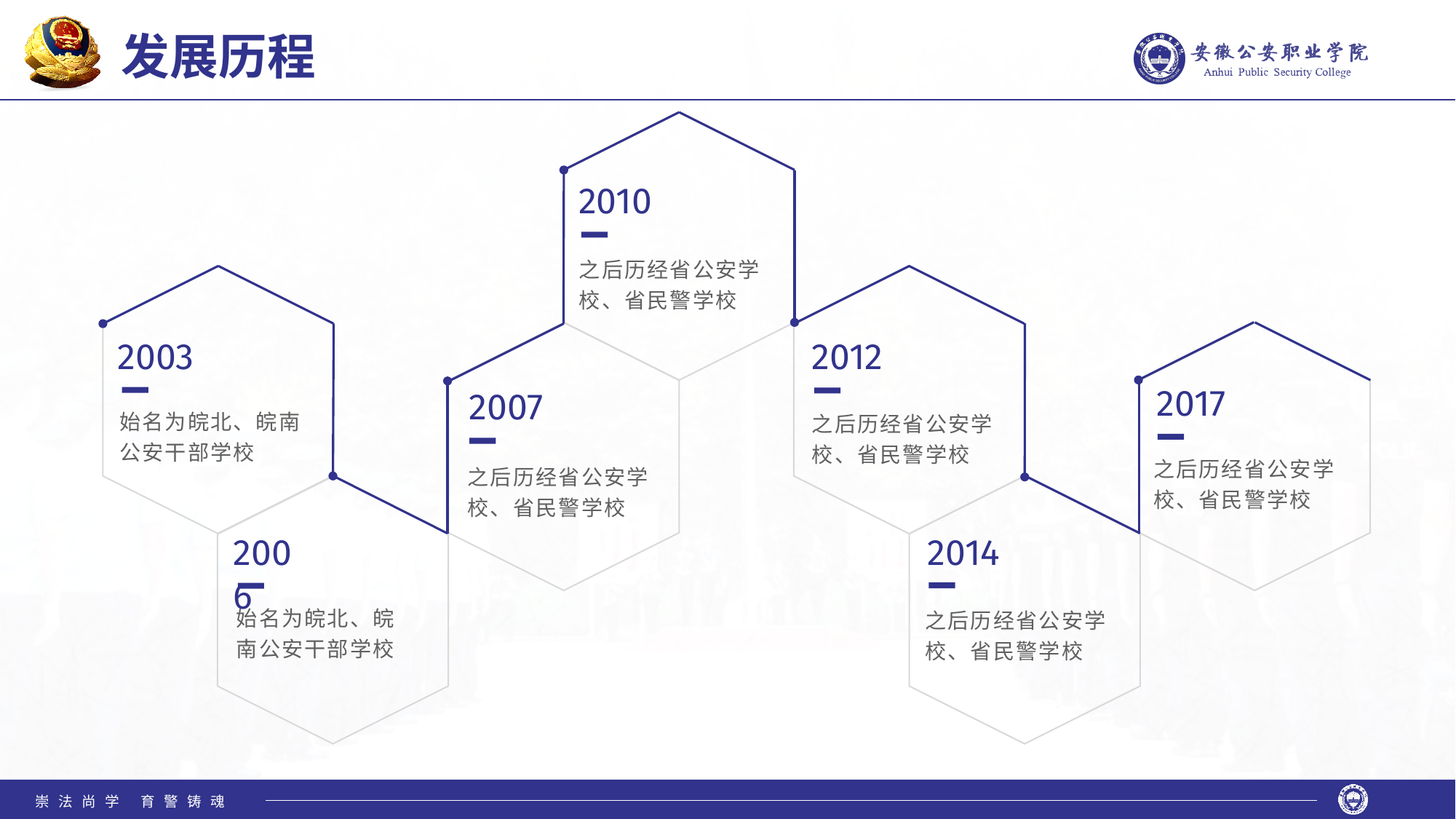

发展历程

2010

之后历经省公安学校、省民警学校

2003
2012

2017
2007

始名为皖北、皖南公安干部学校
之后历经省公安学校、省民警学校

之后历经省公安学校、省民警学校
之后历经省公安学校、省民警学校

2006
2014

始名为皖北、皖南公安干部学校
之后历经省公安学校、省民警学校